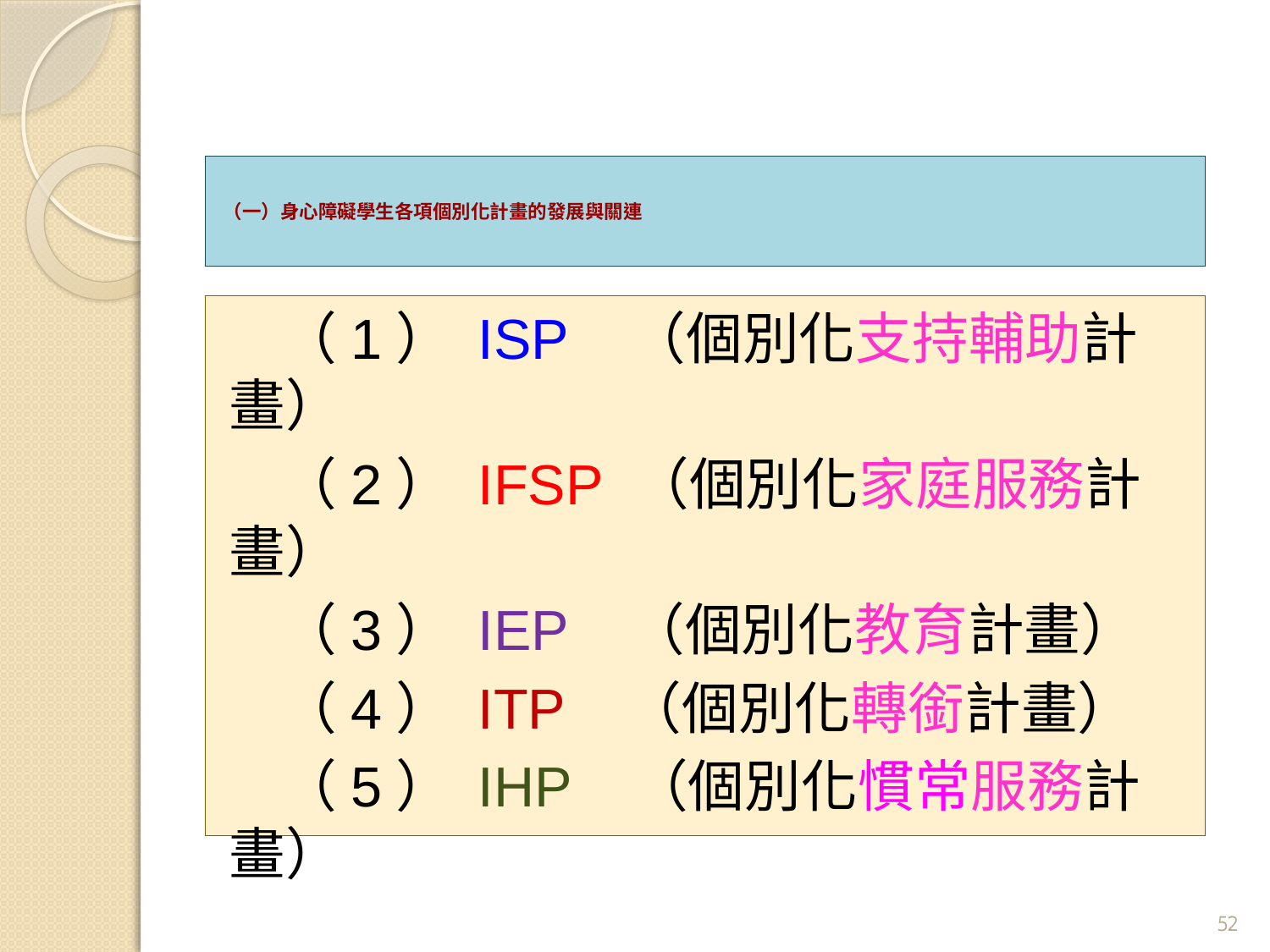

# （一）身心障礙學生各項個別化計畫的發展與關連
   （1） ISP   （個別化支持輔助計畫）
   （2） IFSP （個別化家庭服務計畫）
   （3） IEP   （個別化教育計畫）
   （4） ITP   （個別化轉銜計畫）
   （5） IHP   （個別化慣常服務計畫）

52